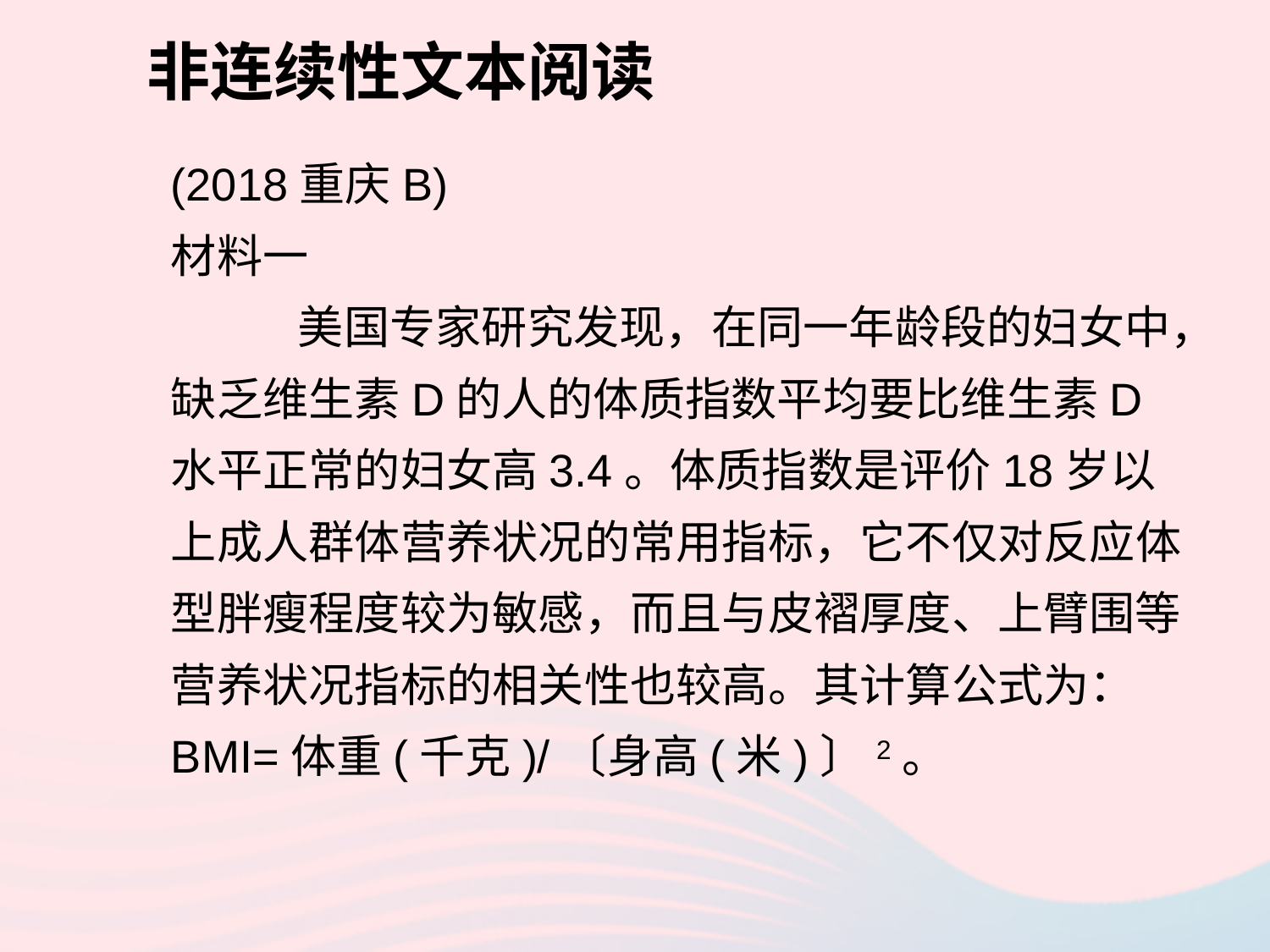

非连续性文本阅读
(2018重庆B)
材料一
	美国专家研究发现，在同一年龄段的妇女中，缺乏维生素D的人的体质指数平均要比维生素D水平正常的妇女高3.4。体质指数是评价18岁以上成人群体营养状况的常用指标，它不仅对反应体型胖瘦程度较为敏感，而且与皮褶厚度、上臂围等营养状况指标的相关性也较高。其计算公式为：BMI=体重(千克)/〔身高(米)〕2。